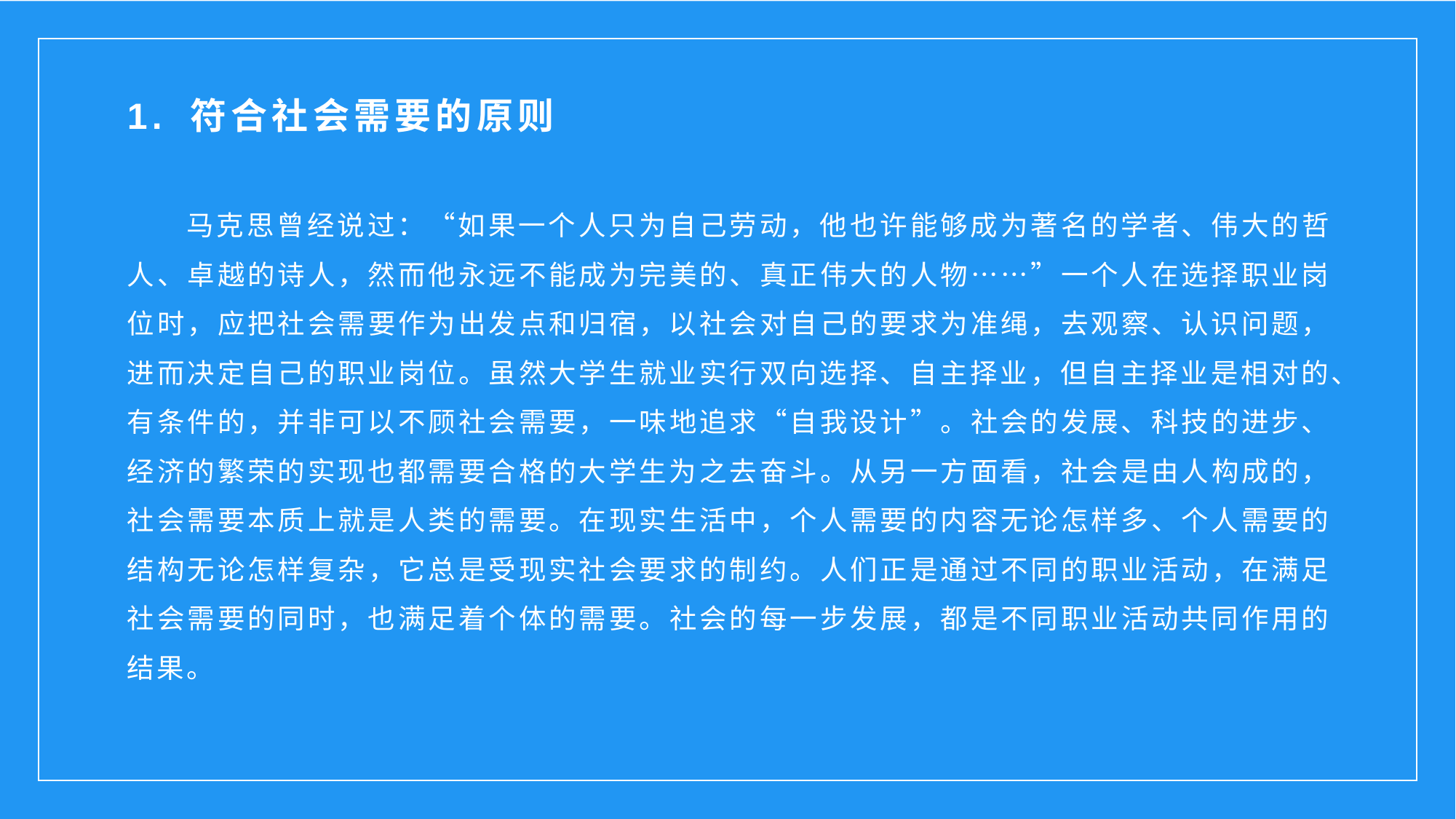

1. 符合社会需要的原则
马克思曾经说过：“如果一个人只为自己劳动，他也许能够成为著名的学者、伟大的哲人、卓越的诗人，然而他永远不能成为完美的、真正伟大的人物……”一个人在选择职业岗位时，应把社会需要作为出发点和归宿，以社会对自己的要求为准绳，去观察、认识问题，进而决定自己的职业岗位。虽然大学生就业实行双向选择、自主择业，但自主择业是相对的、有条件的，并非可以不顾社会需要，一味地追求“自我设计”。社会的发展、科技的进步、经济的繁荣的实现也都需要合格的大学生为之去奋斗。从另一方面看，社会是由人构成的，社会需要本质上就是人类的需要。在现实生活中，个人需要的内容无论怎样多、个人需要的结构无论怎样复杂，它总是受现实社会要求的制约。人们正是通过不同的职业活动，在满足社会需要的同时，也满足着个体的需要。社会的每一步发展，都是不同职业活动共同作用的结果。